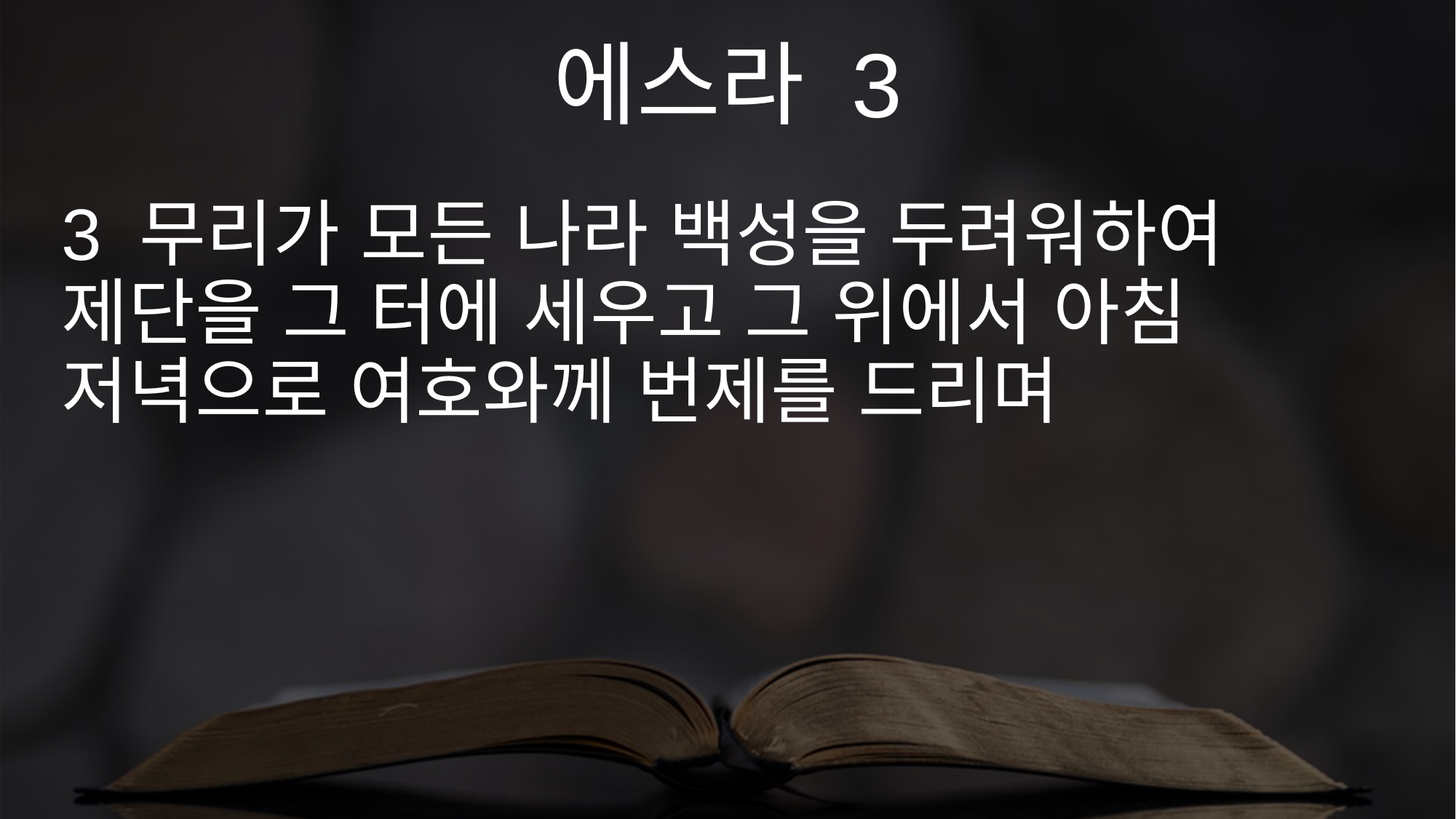

에스라 3
3 무리가 모든 나라 백성을 두려워하여 제단을 그 터에 세우고 그 위에서 아침 저녁으로 여호와께 번제를 드리며